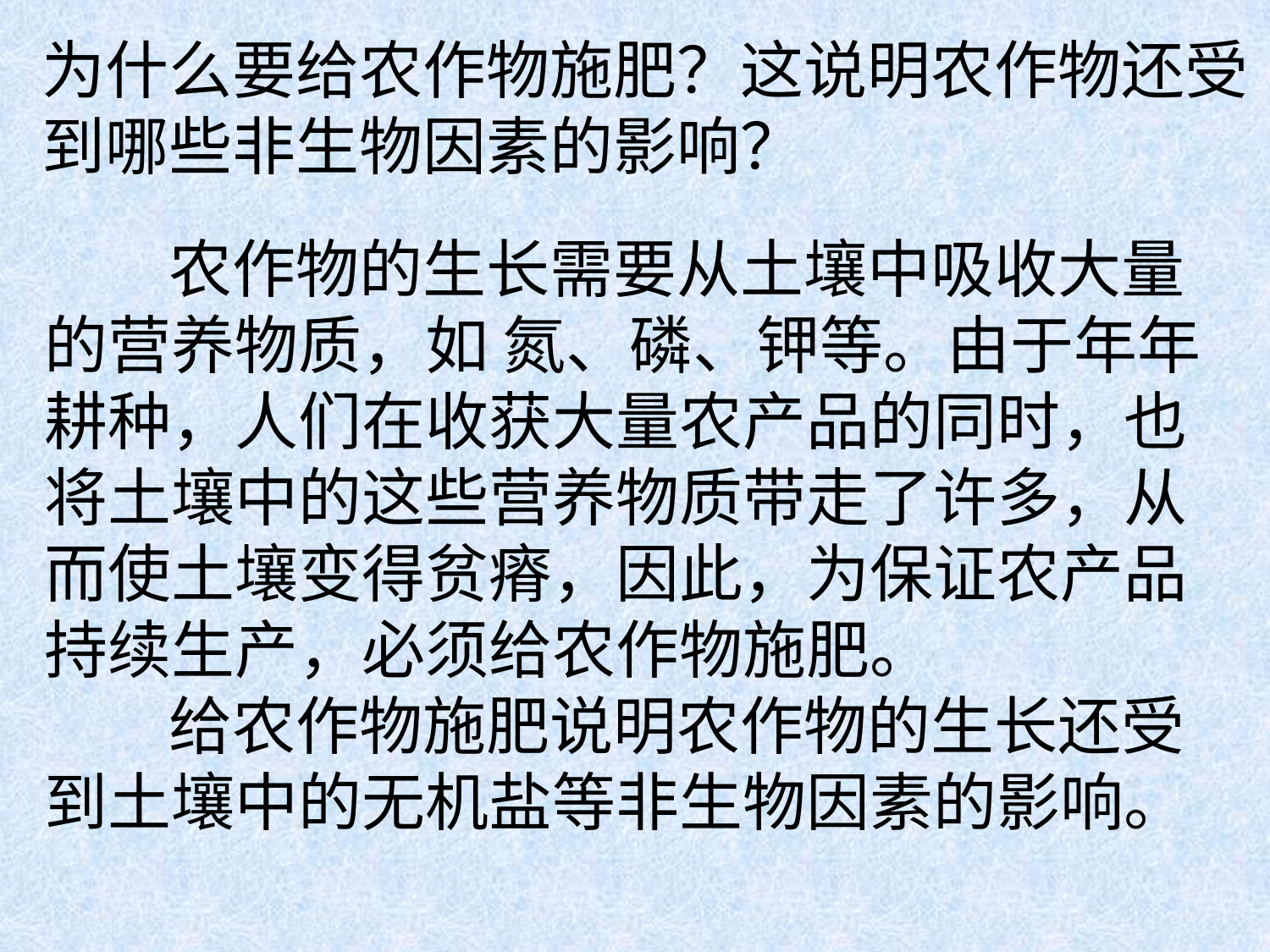

为什么要给农作物施肥？这说明农作物还受到哪些非生物因素的影响？
     农作物的生长需要从土壤中吸收大量的营养物质，如 氮、磷、钾等。由于年年耕种，人们在收获大量农产品的同时，也将土壤中的这些营养物质带走了许多，从而使土壤变得贫瘠，因此，为保证农产品持续生产，必须给农作物施肥。
     给农作物施肥说明农作物的生长还受到土壤中的无机盐等非生物因素的影响。